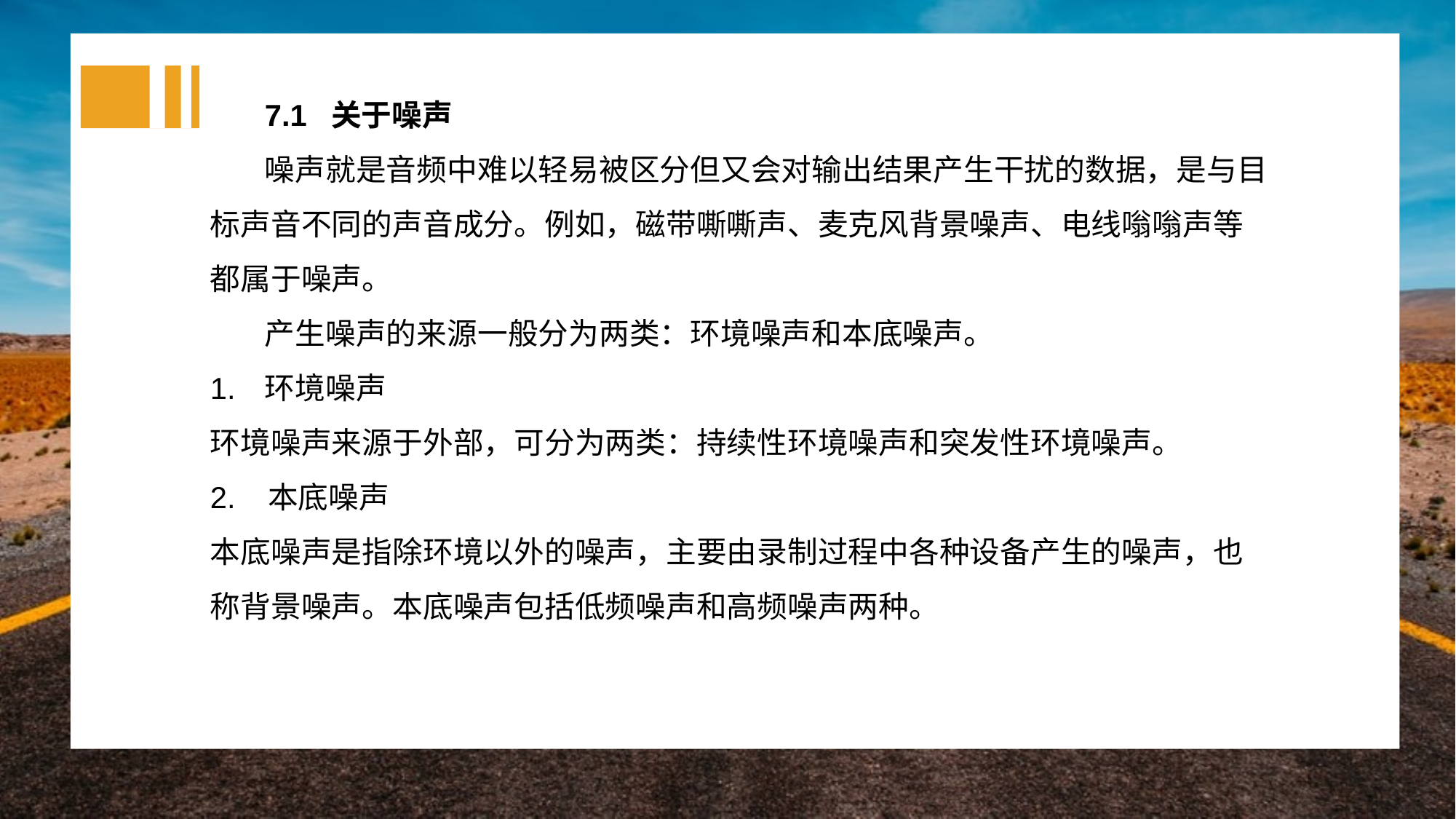

7.1  关于噪声
噪声就是音频中难以轻易被区分但又会对输出结果产生干扰的数据，是与目标声音不同的声音成分。例如，磁带嘶嘶声、麦克风背景噪声、电线嗡嗡声等都属于噪声。
产生噪声的来源一般分为两类：环境噪声和本底噪声。
环境噪声
环境噪声来源于外部，可分为两类：持续性环境噪声和突发性环境噪声。
2.   本底噪声
本底噪声是指除环境以外的噪声，主要由录制过程中各种设备产生的噪声，也称背景噪声。本底噪声包括低频噪声和高频噪声两种。